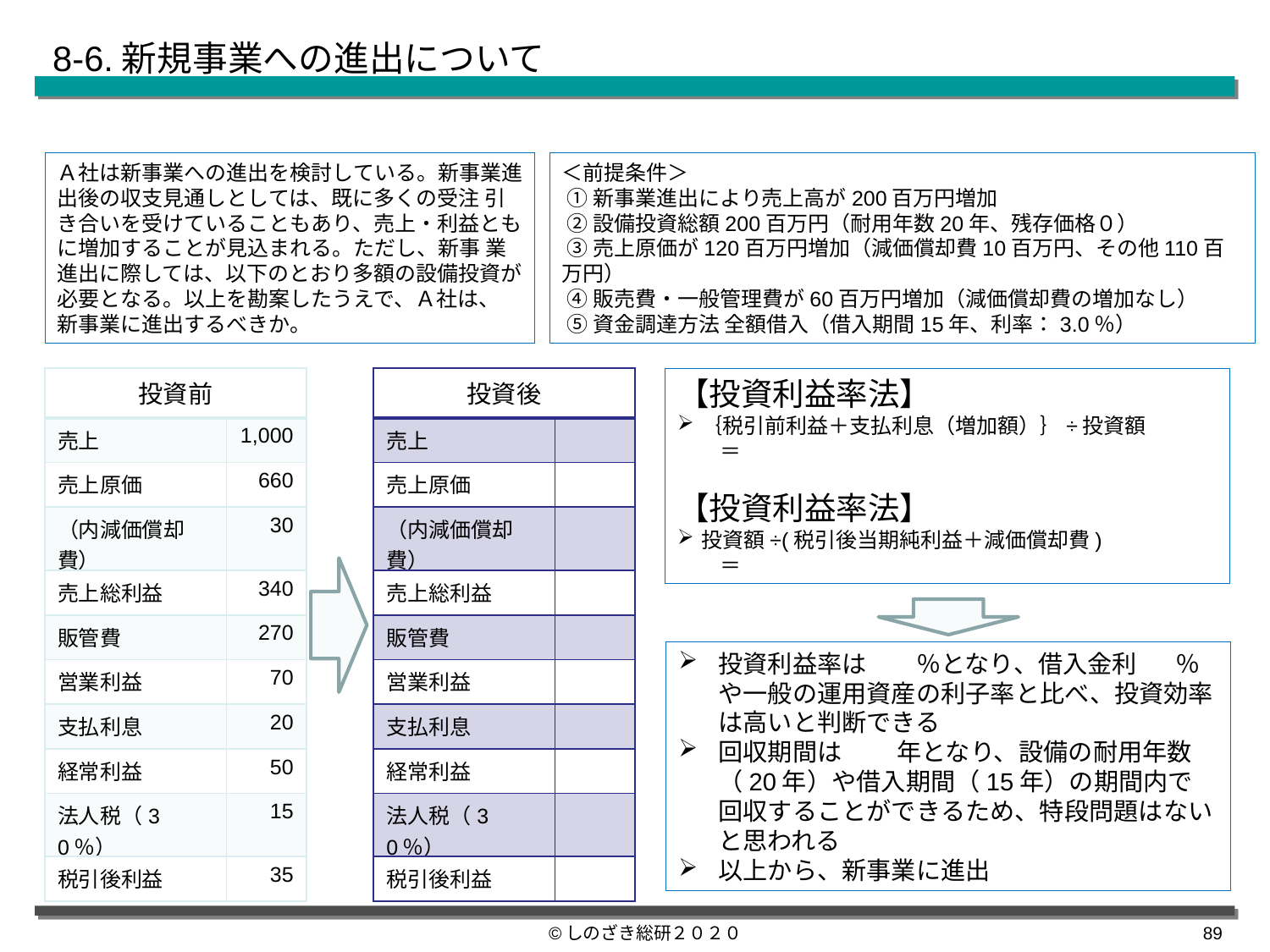

8-6.新規事業への進出について
Ａ社は新事業への進出を検討している。新事業進出後の収支見通しとしては、既に多くの受注 引き合いを受けていることもあり、売上・利益ともに増加することが見込まれる。ただし、新事 業進出に際しては、以下のとおり多額の設備投資が必要となる。以上を勘案したうえで、Ａ社は、 新事業に進出するべきか。
＜前提条件＞
 ①新事業進出により売上高が200百万円増加
 ②設備投資総額200百万円（耐用年数20年、残存価格０）
 ③売上原価が120百万円増加（減価償却費10百万円、その他110百万円）
 ④販売費・一般管理費が60百万円増加（減価償却費の増加なし）
 ⑤資金調達方法 全額借入（借入期間15年、利率：3.0％）
| 投資前 |  |
| --- | --- |
| 売上 | 1,000 |
| 売上原価 | 660 |
| （内減価償却費） | 30 |
| 売上総利益 | 340 |
| 販管費 | 270 |
| 営業利益 | 70 |
| 支払利息 | 20 |
| 経常利益 | 50 |
| 法人税（30％） | 15 |
| 税引後利益 | 35 |
| 投資後 |  |
| --- | --- |
| 売上 |  |
| 売上原価 |  |
| （内減価償却費） |  |
| 売上総利益 |  |
| 販管費 |  |
| 営業利益 |  |
| 支払利息 |  |
| 経常利益 |  |
| 法人税（30％） |  |
| 税引後利益 |  |
【投資利益率法】
｛税引前利益＋支払利息（増加額）｝÷投資額
　　＝

【投資利益率法】
投資額÷(税引後当期純利益＋減価償却費)
　　＝

投資利益率は         ％となり、借入金利       ％や一般の運用資産の利子率と比べ、投資効率は高いと判断できる
回収期間は          年となり、設備の耐用年数（20年）や借入期間（15年）の期間内で 回収することができるため、特段問題はないと思われる
以上から、新事業に進出
©しのざき総研２０２０
89